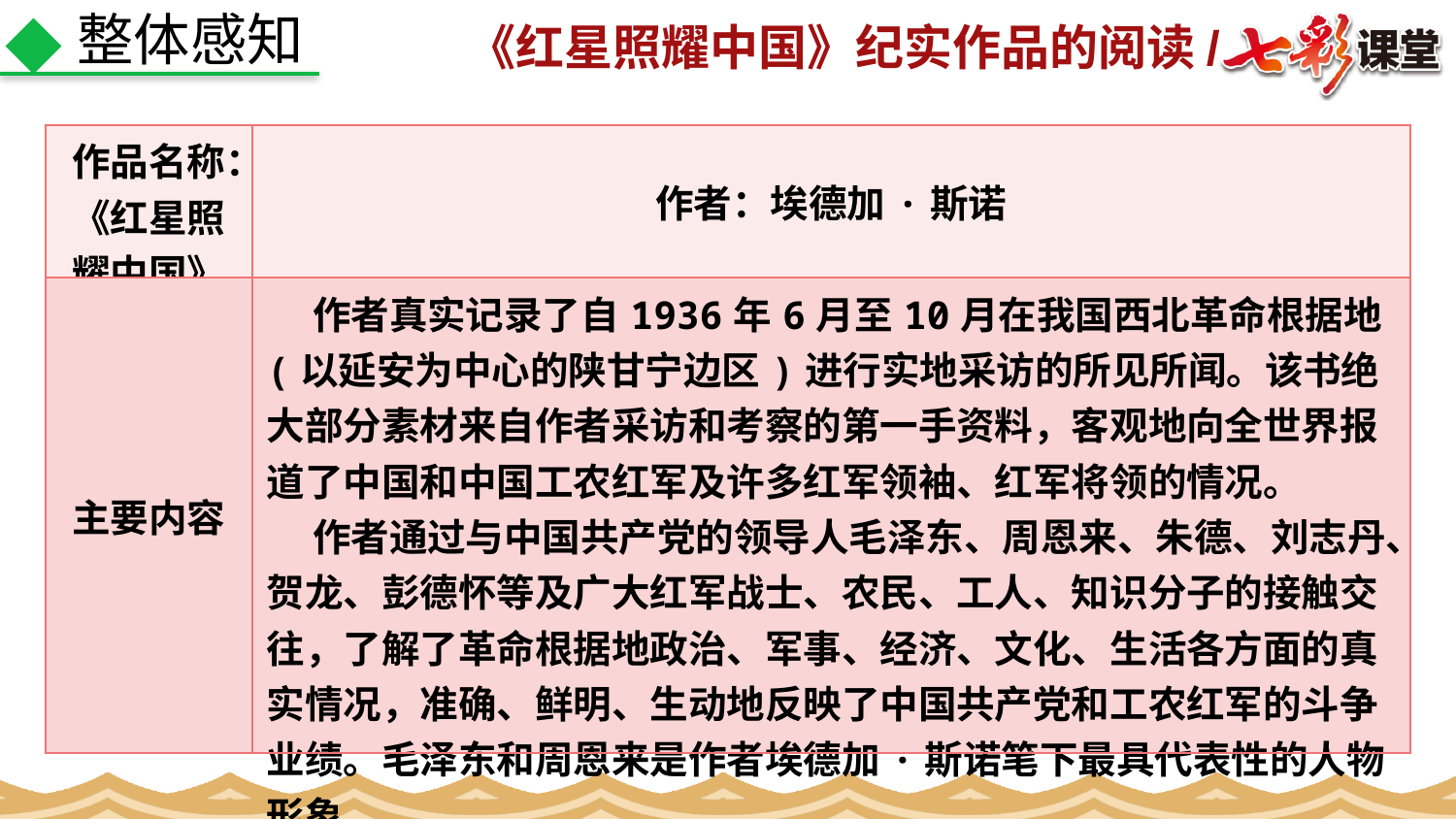

整体感知

| 作品名称：《红星照耀中国》 | 作者：埃德加·斯诺 |
| --- | --- |
| 主要内容 | 作者真实记录了自1936年6月至10月在我国西北革命根据地(以延安为中心的陕甘宁边区)进行实地采访的所见所闻。该书绝大部分素材来自作者采访和考察的第一手资料，客观地向全世界报道了中国和中国工农红军及许多红军领袖、红军将领的情况。 作者通过与中国共产党的领导人毛泽东、周恩来、朱德、刘志丹、贺龙、彭德怀等及广大红军战士、农民、工人、知识分子的接触交往，了解了革命根据地政治、军事、经济、文化、生活各方面的真实情况，准确、鲜明、生动地反映了中国共产党和工农红军的斗争业绩。毛泽东和周恩来是作者埃德加·斯诺笔下最具代表性的人物形象。 |